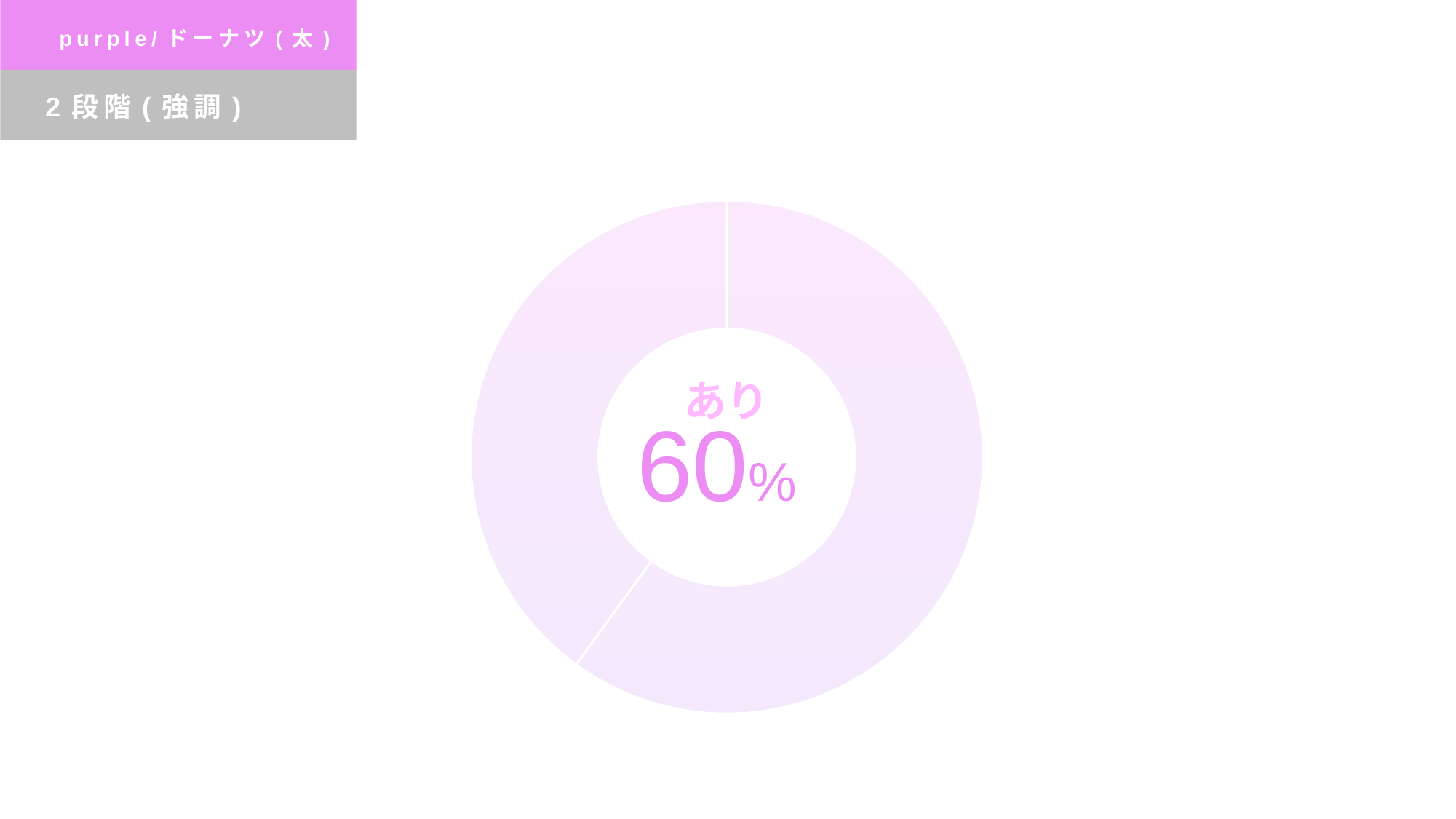

purple/ドーナツ(太)

2段階(強調)

### Chart

| Category |  |
|---|---|
あり